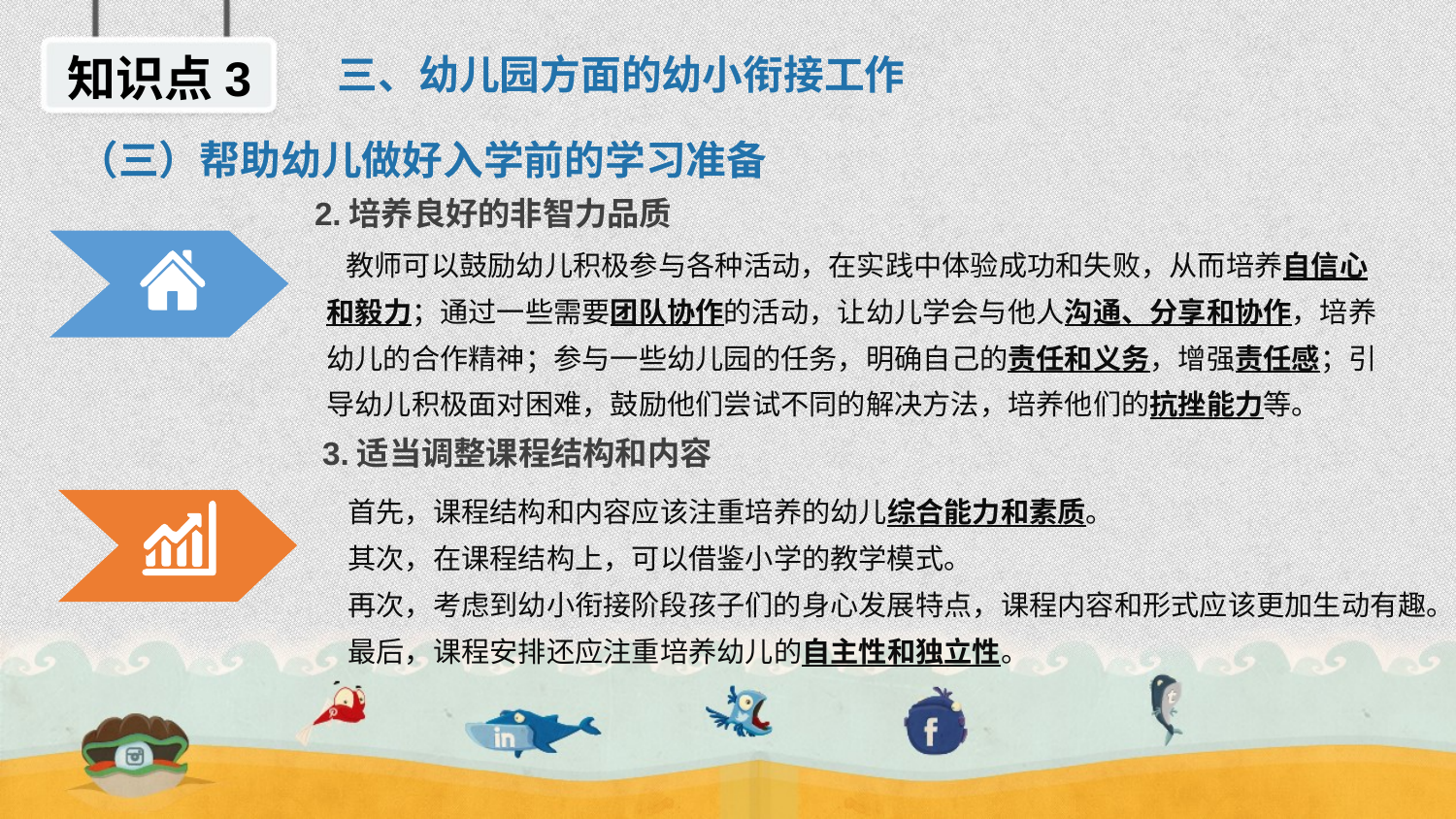

知识点3
三、幼儿园方面的幼小衔接工作
（三）帮助幼儿做好入学前的学习准备
2.培养良好的非智力品质
  教师可以鼓励幼儿积极参与各种活动，在实践中体验成功和失败，从而培养自信心和毅力；通过一些需要团队协作的活动，让幼儿学会与他人沟通、分享和协作，培养幼儿的合作精神；参与一些幼儿园的任务，明确自己的责任和义务，增强责任感；引导幼儿积极面对困难，鼓励他们尝试不同的解决方法，培养他们的抗挫能力等。

3.适当调整课程结构和内容
  首先，课程结构和内容应该注重培养的幼儿综合能力和素质。
  其次，在课程结构上，可以借鉴小学的教学模式。
  再次，考虑到幼小衔接阶段孩子们的身心发展特点，课程内容和形式应该更加生动有趣。
  最后，课程安排还应注重培养幼儿的自主性和独立性。